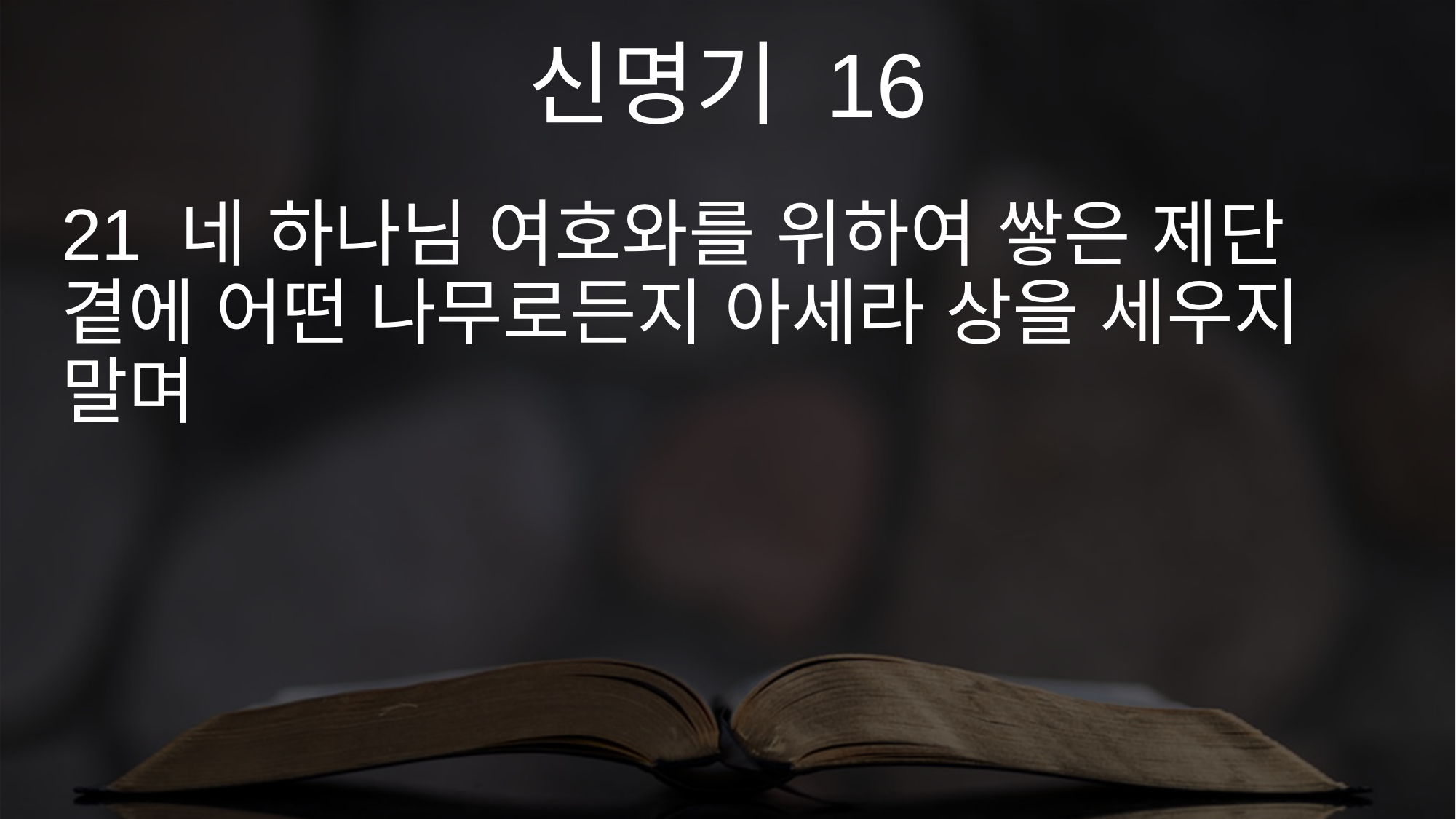

신명기 16
21 네 하나님 여호와를 위하여 쌓은 제단 곁에 어떤 나무로든지 아세라 상을 세우지 말며